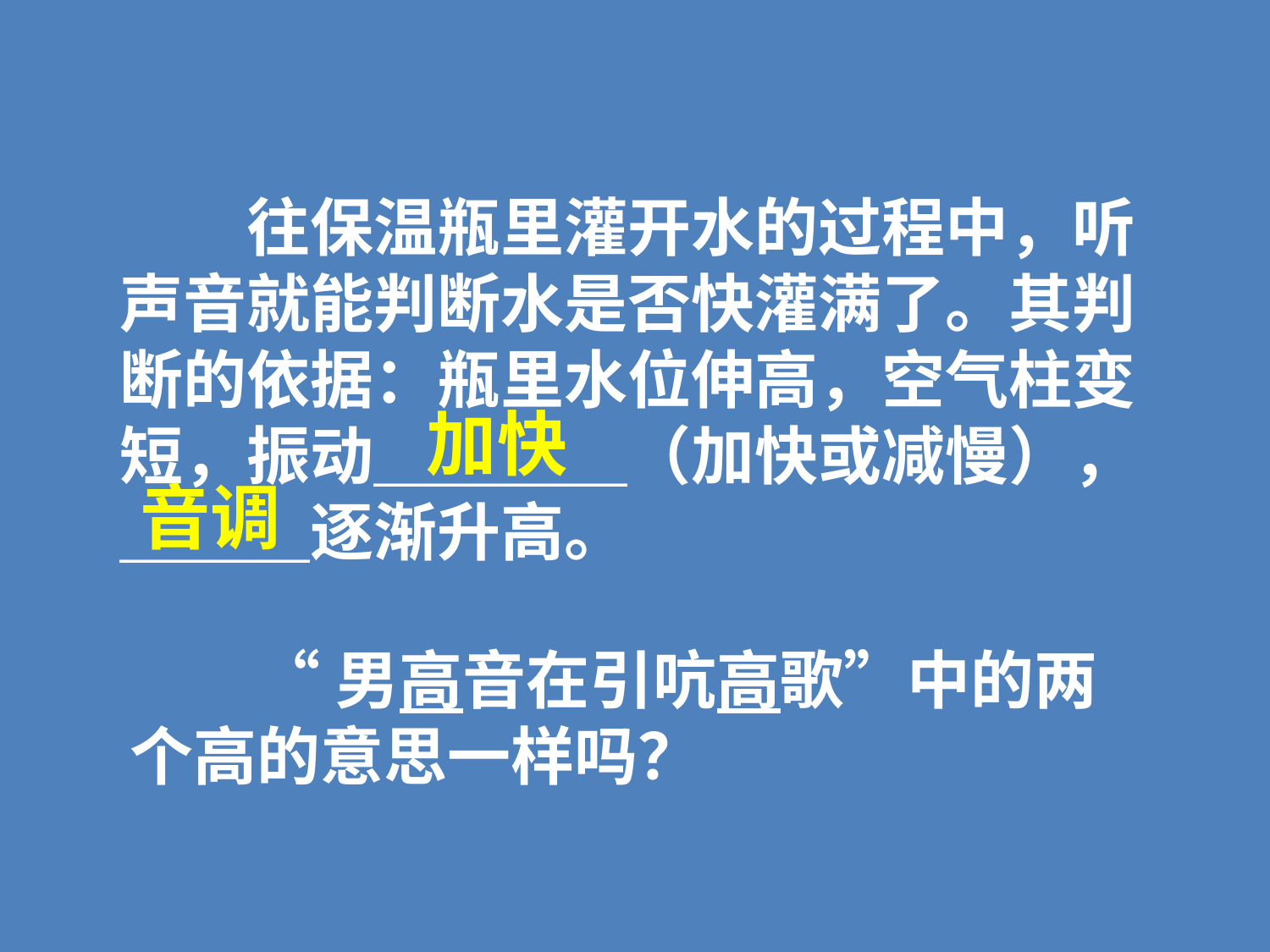

往保温瓶里灌开水的过程中，听声音就能判断水是否快灌满了。其判断的依据：瓶里水位伸高，空气柱变短，振动＿＿＿＿（加快或减慢），＿＿＿逐渐升高。
加快
音调
	“男高音在引吭高歌”中的两个高的意思一样吗？